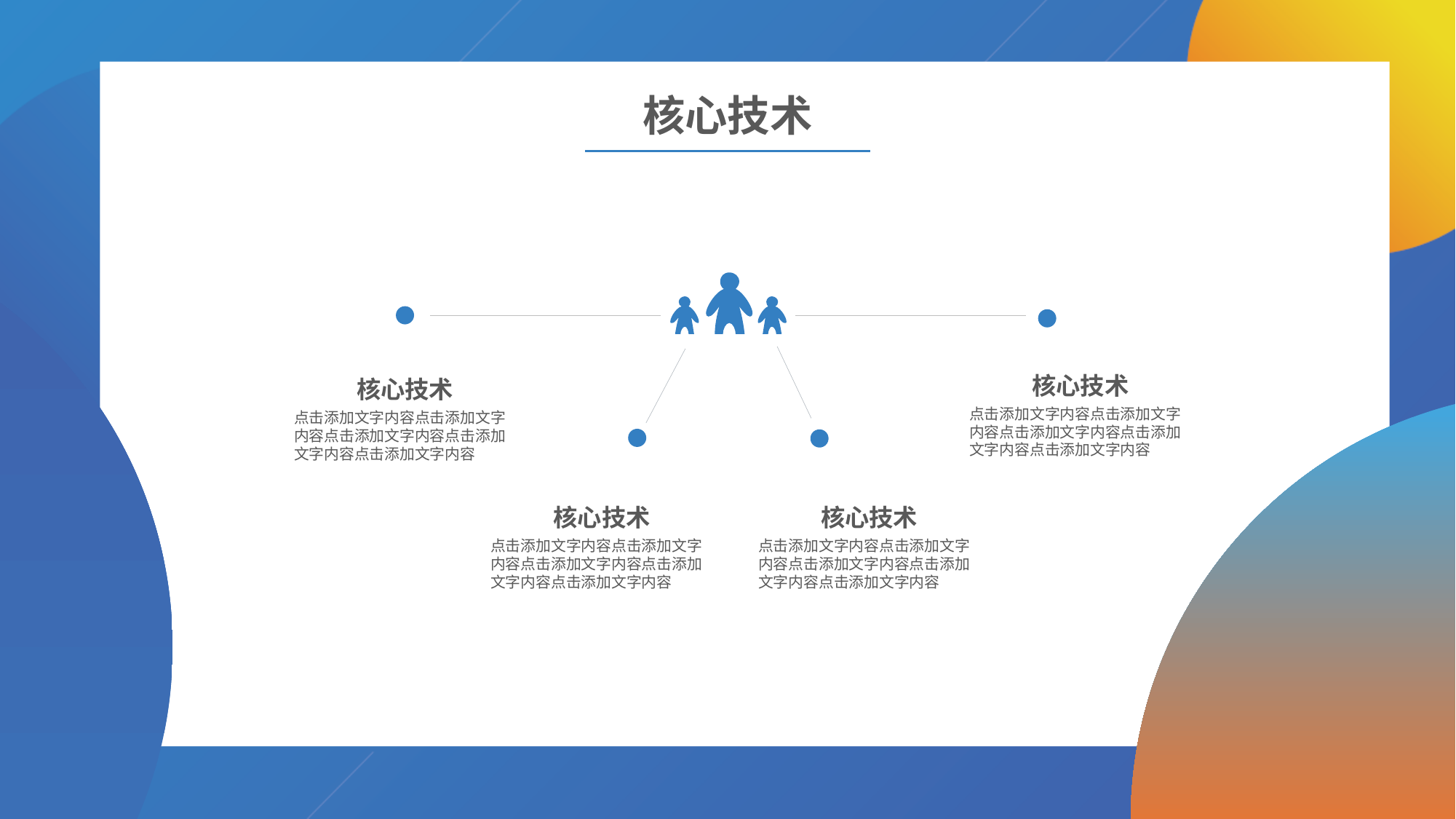

核心技术

核心技术
核心技术
点击添加文字内容点击添加文字内容点击添加文字内容点击添加文字内容点击添加文字内容
点击添加文字内容点击添加文字内容点击添加文字内容点击添加文字内容点击添加文字内容
核心技术
核心技术
点击添加文字内容点击添加文字内容点击添加文字内容点击添加文字内容点击添加文字内容
点击添加文字内容点击添加文字内容点击添加文字内容点击添加文字内容点击添加文字内容